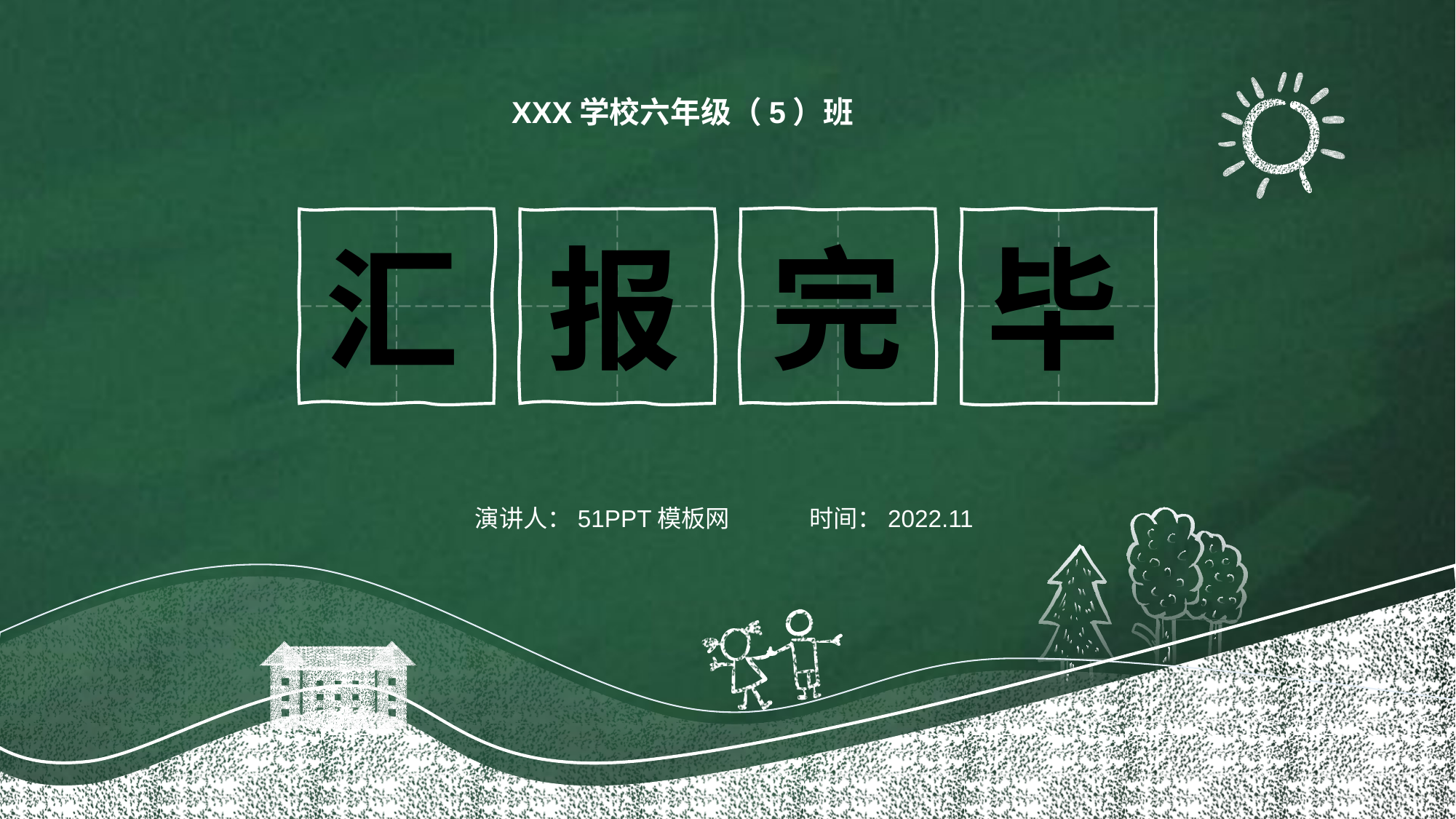

XXX学校六年级（5）班
汇
报
完
毕

演讲人：51PPT模板网
时间：2022.11